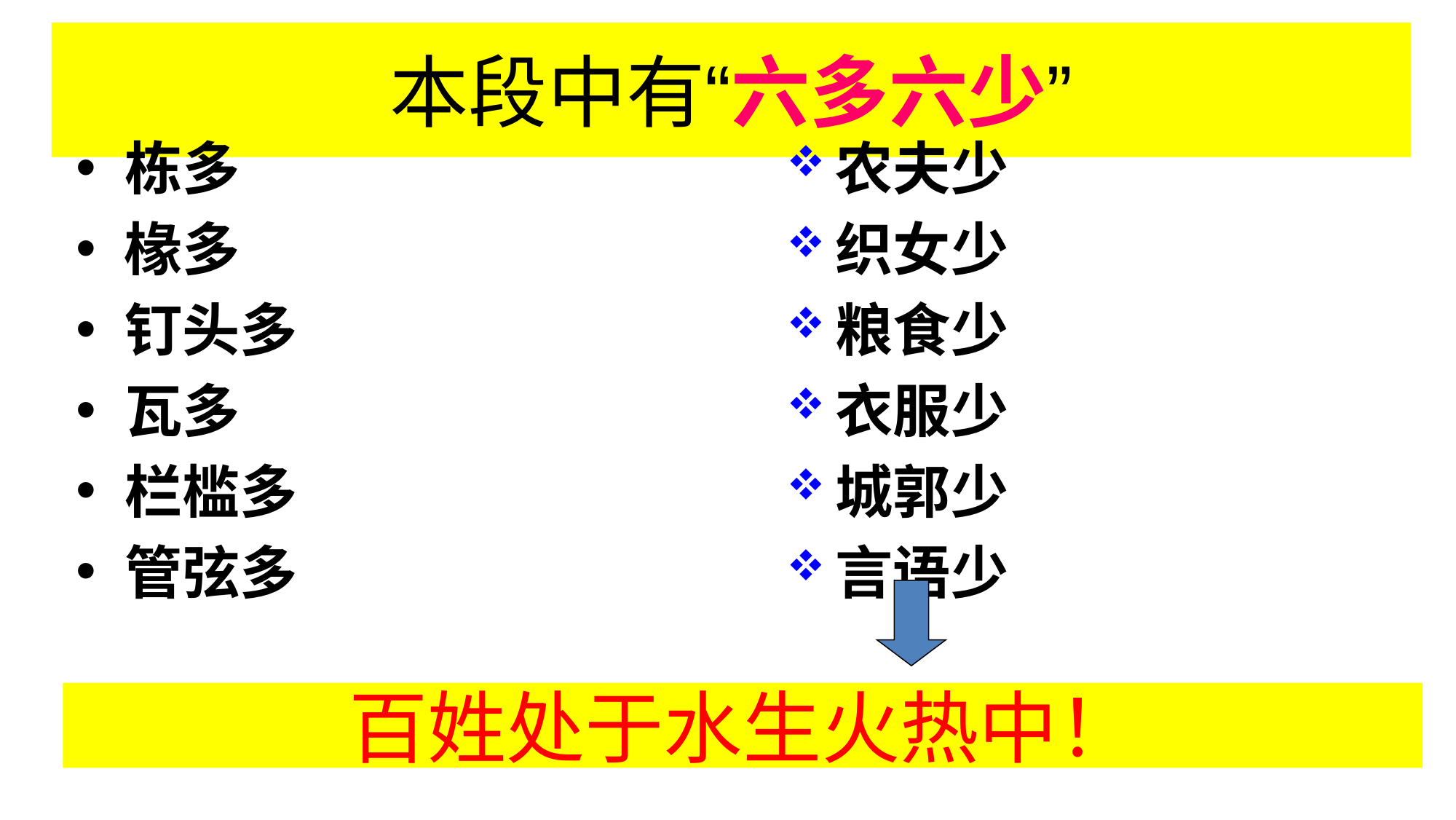

# 本段中有“六多六少”
栋多
椽多
钉头多
瓦多
栏槛多
管弦多

农夫少
织女少
粮食少
衣服少
城郭少
言语少

百姓处于水生火热中！